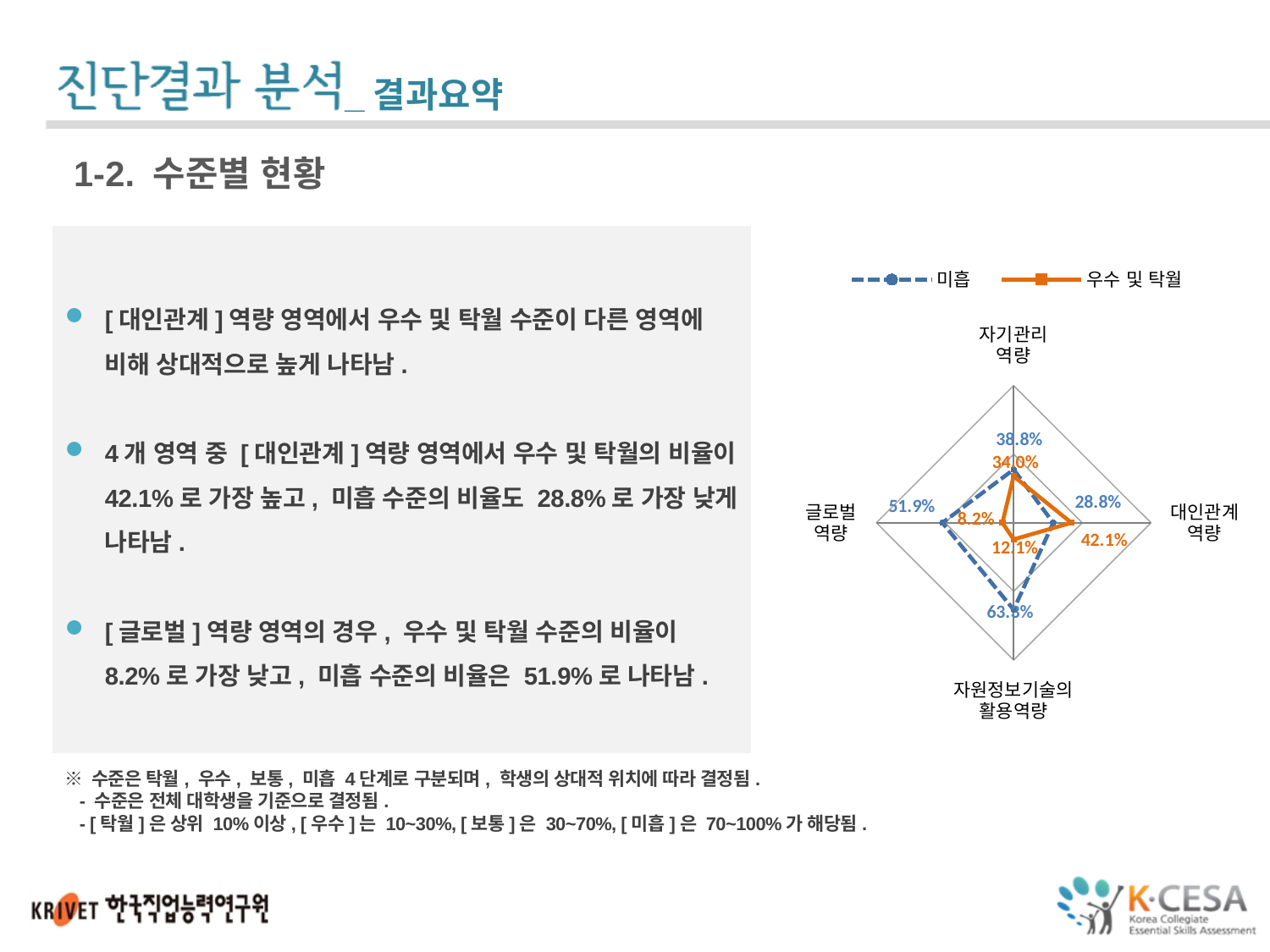

_결과요약
1-2. 수준별 현황

### Chart

| Category | 미흡 | 우수 및 탁월 |
|---|---|---|
| 자기관리
역량 | 0.3884514435695538 | 0.3398950131233596 |
| 대인관계
역량 | 0.28833551769331583 | 0.42070773263433814 |
| 자원정보기술의
활용역량 | 0.633245382585752 | 0.12137203166226912 |
| 글로벌
역량 | 0.519205298013245 | 0.08211920529801324 |
[대인관계]역량 영역에서 우수 및 탁월 수준이 다른 영역에 비해 상대적으로 높게 나타남.

4개 영역 중 [대인관계]역량 영역에서 우수 및 탁월의 비율이 42.1%로 가장 높고, 미흡 수준의 비율도 28.8%로 가장 낮게 나타남.

[글로벌]역량 영역의 경우, 우수 및 탁월 수준의 비율이 8.2%로 가장 낮고, 미흡 수준의 비율은 51.9%로 나타남.
※ 수준은 탁월, 우수, 보통, 미흡 4단계로 구분되며, 학생의 상대적 위치에 따라 결정됨.
   - 수준은 전체 대학생을 기준으로 결정됨.
   - [탁월]은 상위 10%이상, [우수]는 10~30%, [보통]은 30~70%, [미흡]은 70~100%가 해당됨.